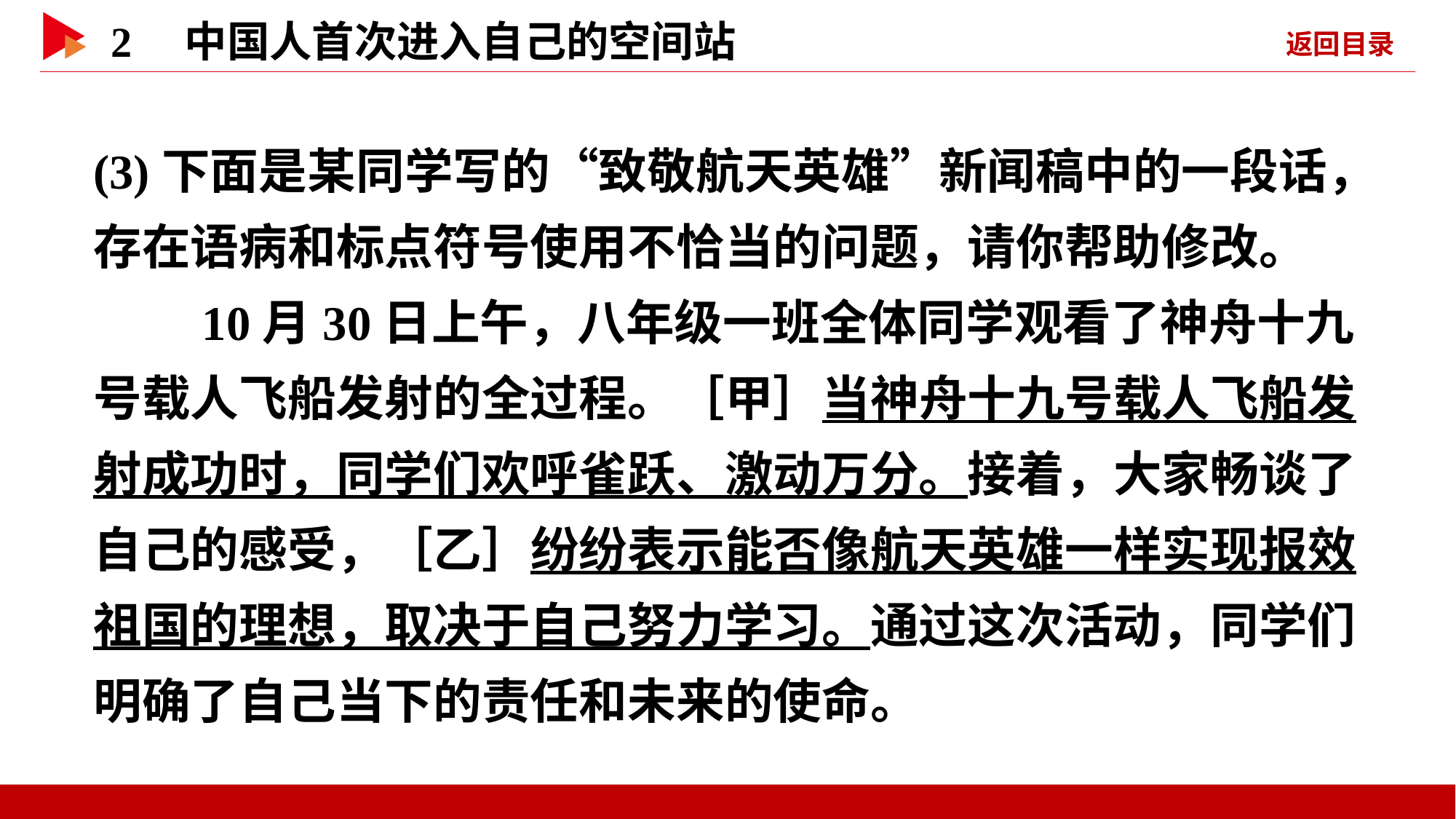

(3)下面是某同学写的“致敬航天英雄”新闻稿中的一段话，存在语病和标点符号使用不恰当的问题，请你帮助修改。
　　10月30日上午，八年级一班全体同学观看了神舟十九号载人飞船发射的全过程。［甲］当神舟十九号载人飞船发射成功时，同学们欢呼雀跃、激动万分。接着，大家畅谈了自己的感受，［乙］纷纷表示能否像航天英雄一样实现报效祖国的理想，取决于自己努力学习。通过这次活动，同学们明确了自己当下的责任和未来的使命。